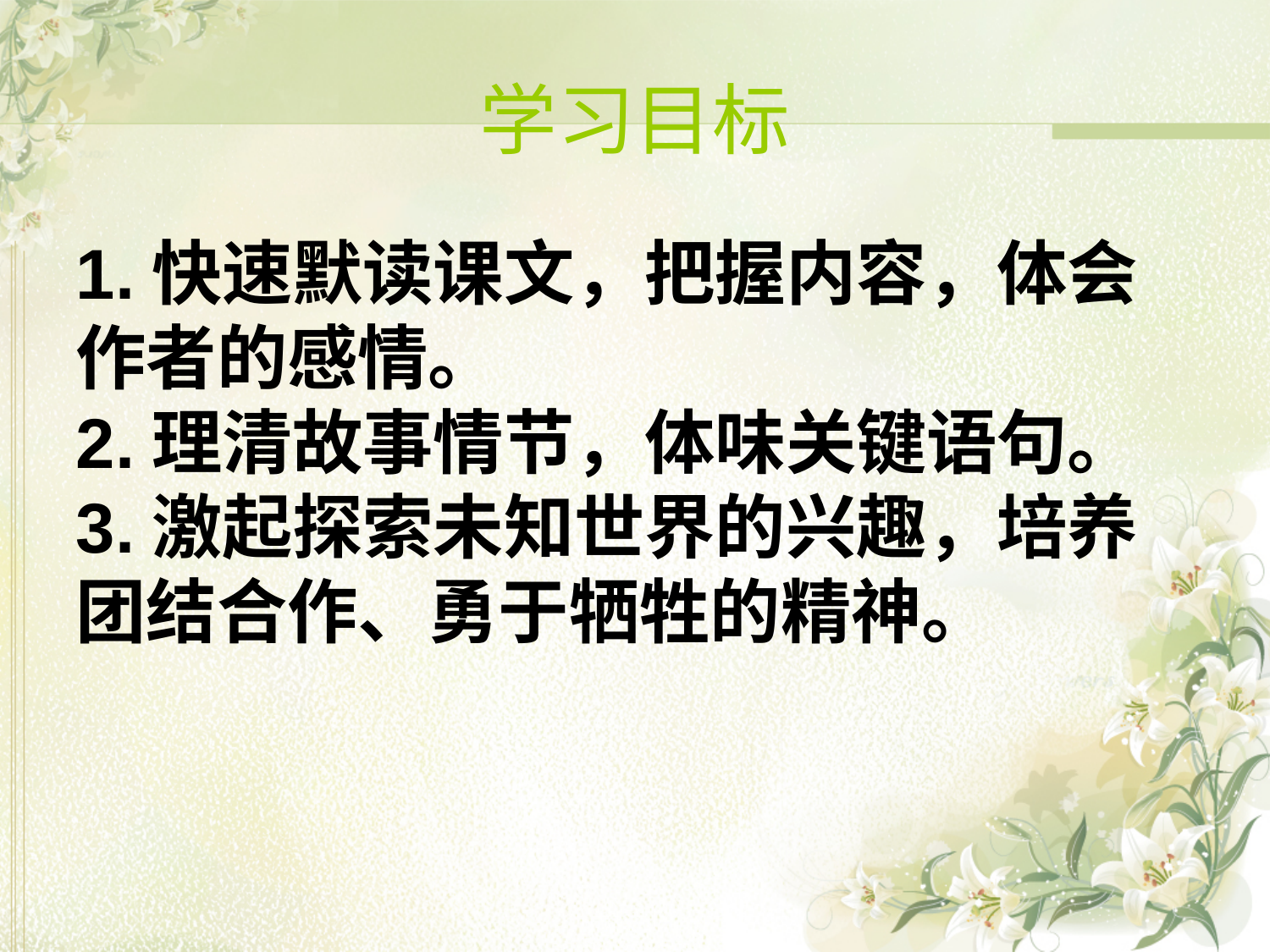

# 学习目标
1.快速默读课文，把握内容，体会作者的感情。
2.理清故事情节，体味关键语句。
3.激起探索未知世界的兴趣，培养团结合作、勇于牺牲的精神。